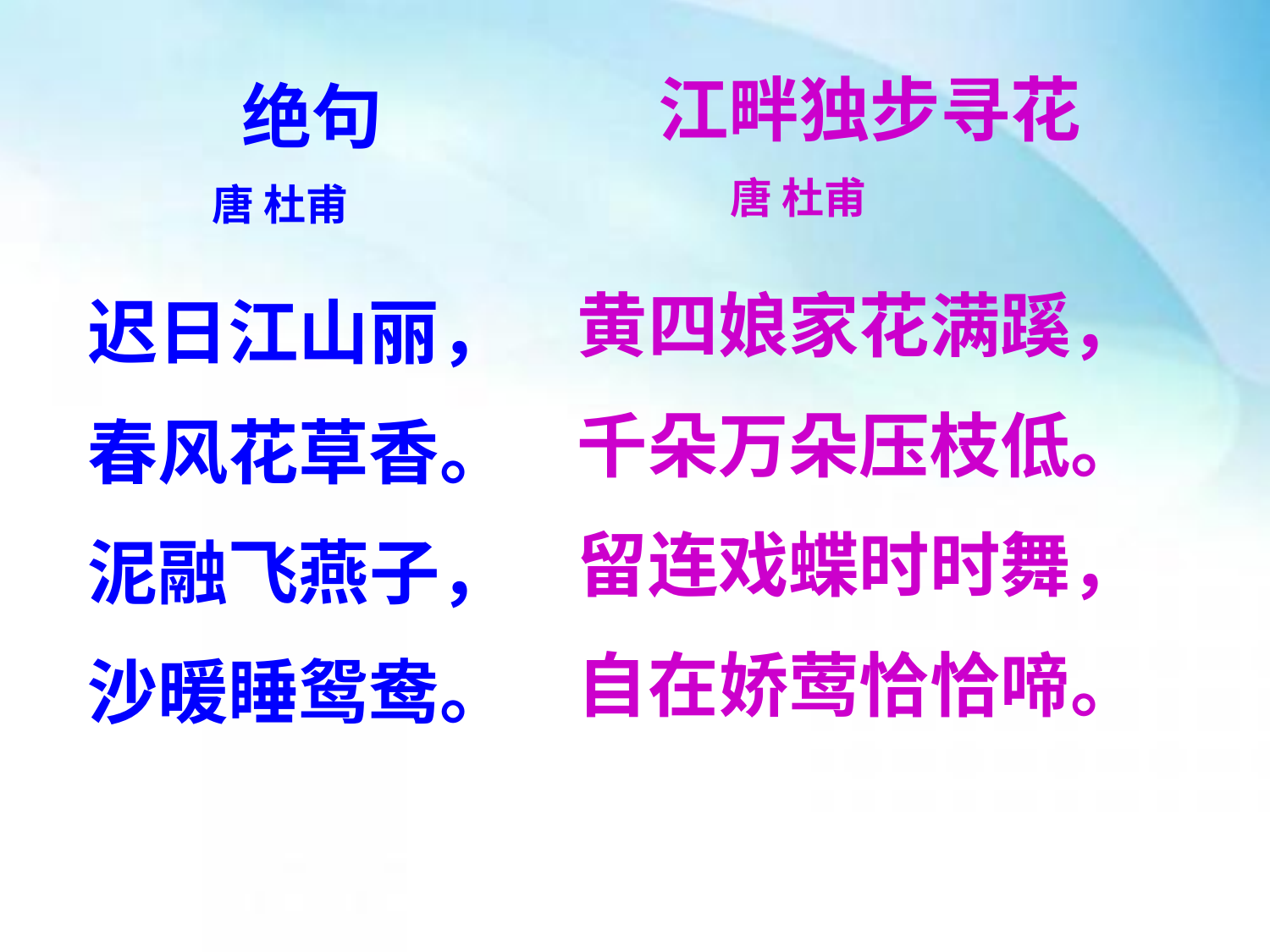

江畔独步寻花
               唐 杜甫

黄四娘家花满蹊，
千朵万朵压枝低。
留连戏蝶时时舞，
自在娇莺恰恰啼。
绝句
            唐 杜甫

迟日江山丽，
春风花草香。
泥融飞燕子，
沙暖睡鸳鸯。